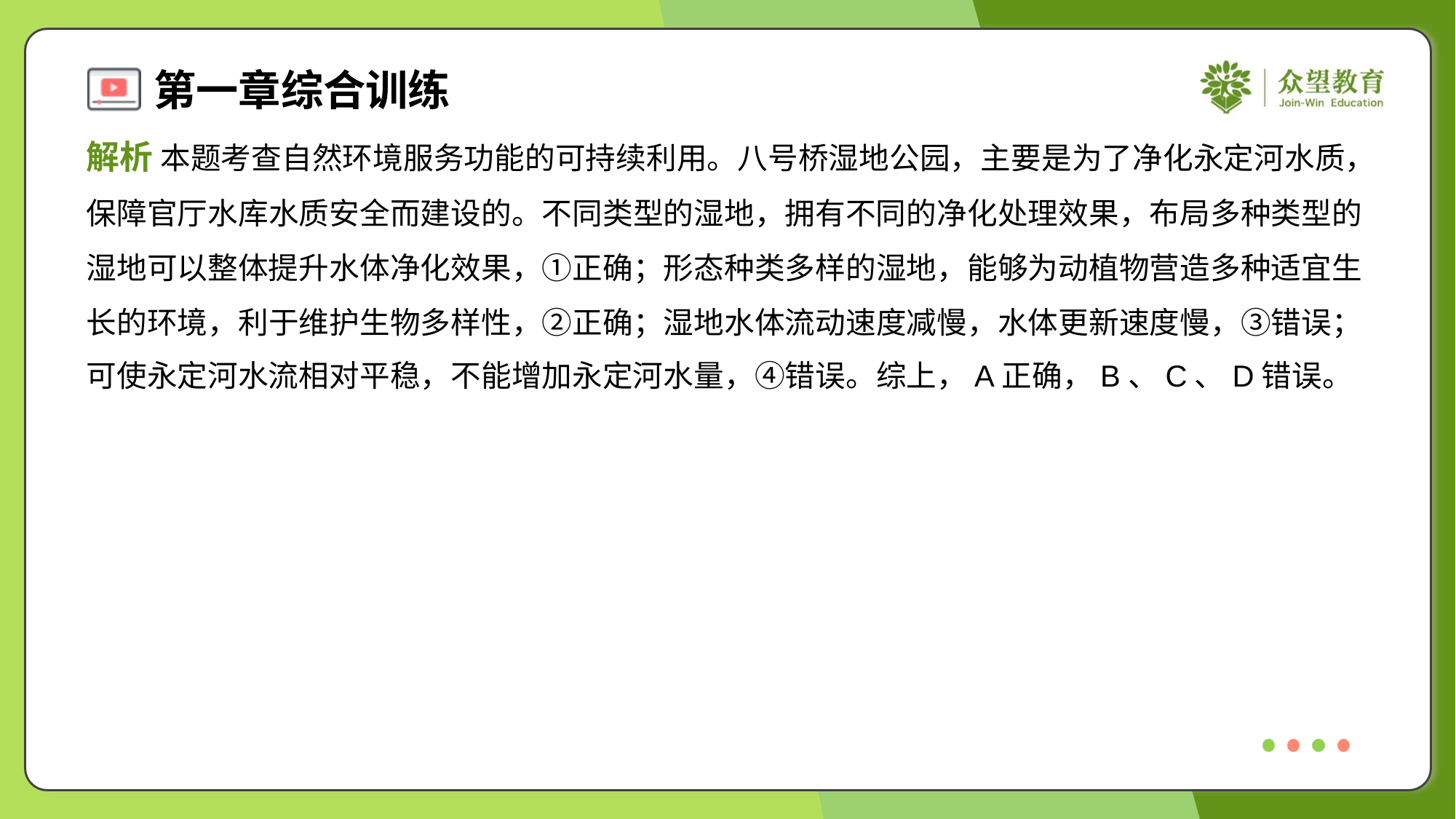

解析 本题考查自然环境服务功能的可持续利用。八号桥湿地公园，主要是为了净化永定河水质，
保障官厅水库水质安全而建设的。不同类型的湿地，拥有不同的净化处理效果，布局多种类型的
湿地可以整体提升水体净化效果，①正确；形态种类多样的湿地，能够为动植物营造多种适宜生
长的环境，利于维护生物多样性，②正确；湿地水体流动速度减慢，水体更新速度慢，③错误；
可使永定河水流相对平稳，不能增加永定河水量，④错误。综上，A正确，B、C、D错误。